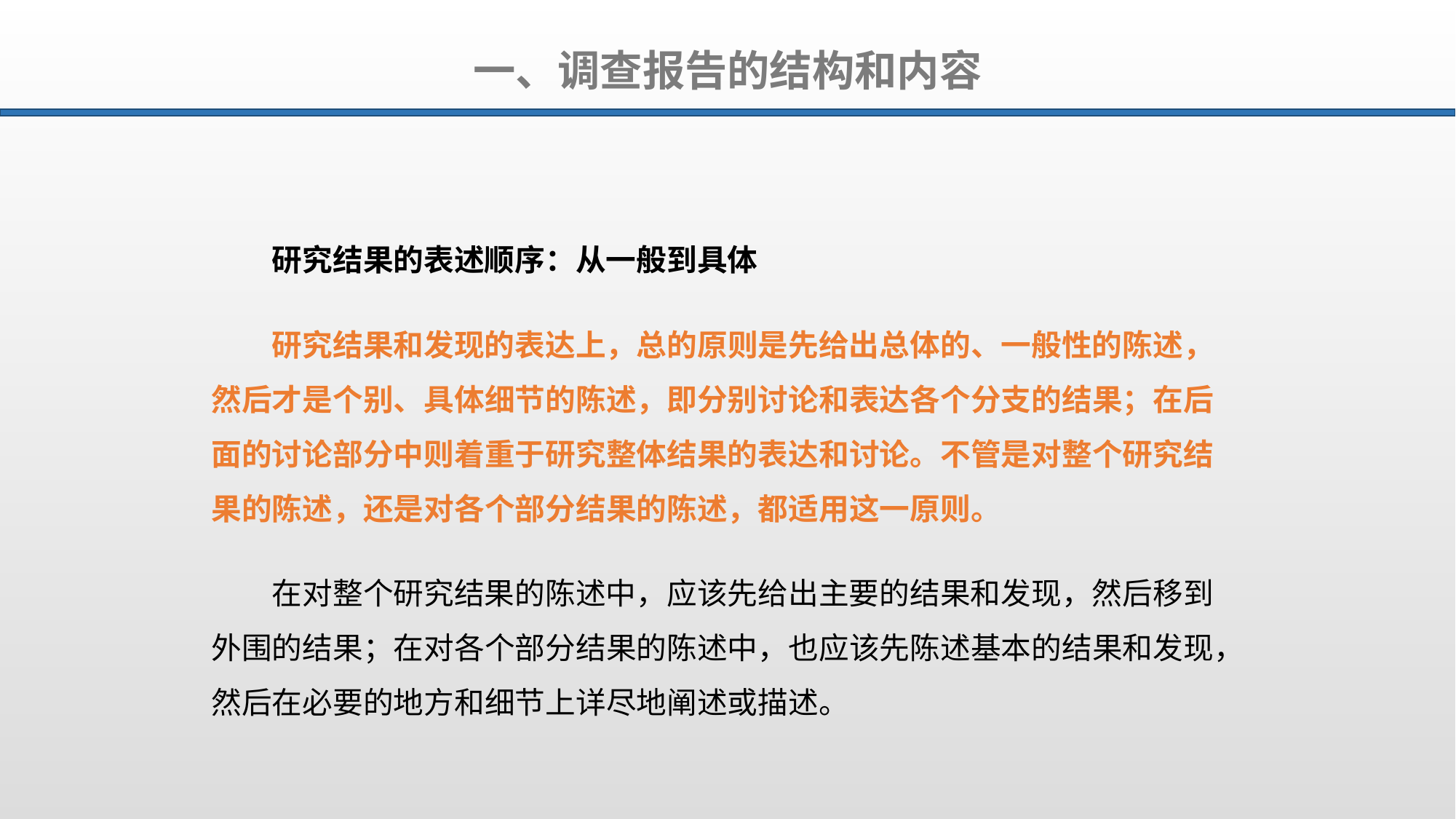

一、调查报告的结构和内容

研究结果的表述顺序：从一般到具体
研究结果和发现的表达上，总的原则是先给出总体的、一般性的陈述，然后才是个别、具体细节的陈述，即分别讨论和表达各个分支的结果；在后面的讨论部分中则着重于研究整体结果的表达和讨论。不管是对整个研究结果的陈述，还是对各个部分结果的陈述，都适用这一原则。
在对整个研究结果的陈述中，应该先给出主要的结果和发现，然后移到外围的结果；在对各个部分结果的陈述中，也应该先陈述基本的结果和发现，然后在必要的地方和细节上详尽地阐述或描述。